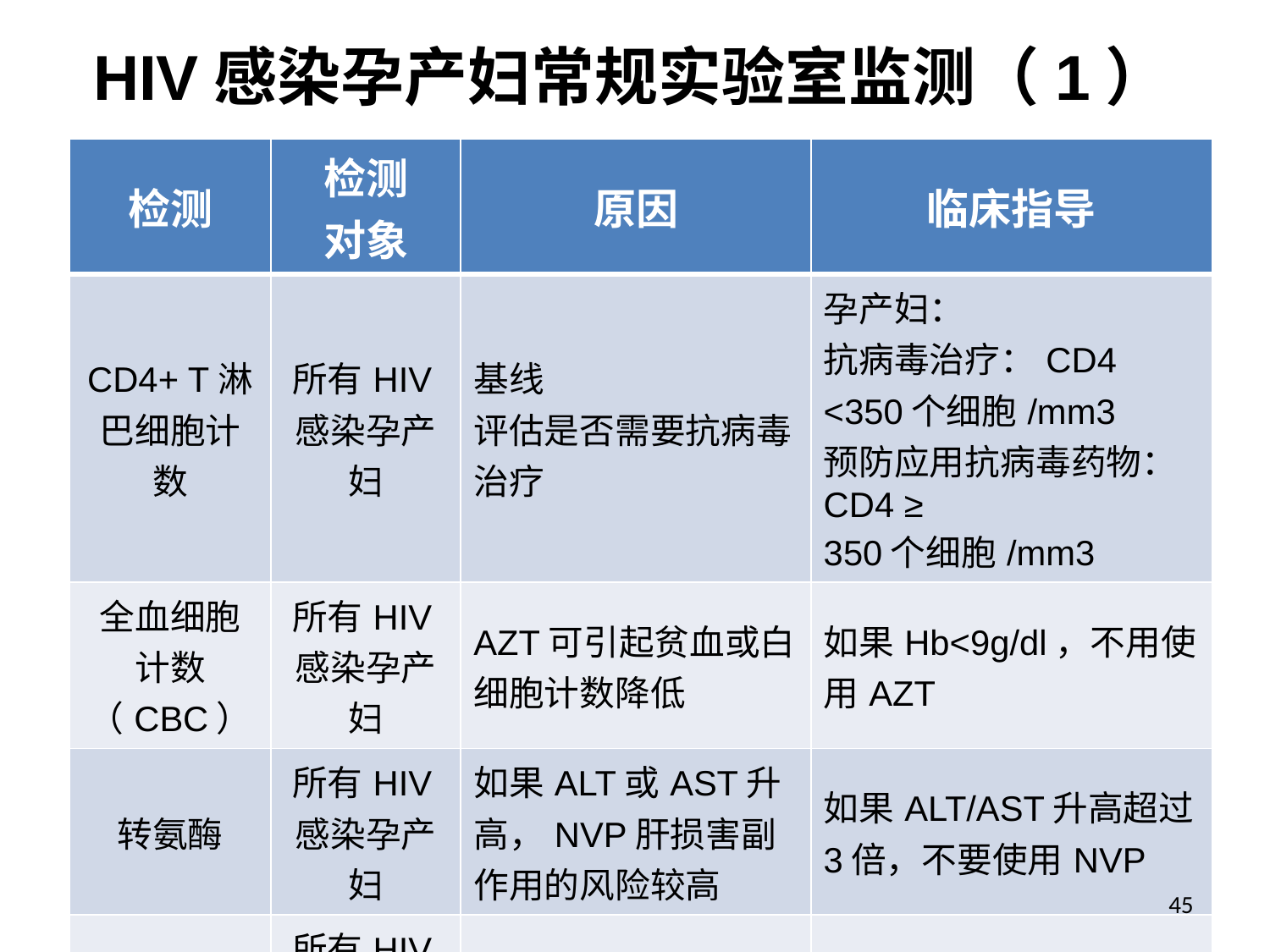

# HIV感染孕产妇常规实验室监测（1）
| 检测 | 检测 对象 | 原因 | 临床指导 |
| --- | --- | --- | --- |
| CD4+ T淋巴细胞计数 | 所有HIV感染孕产妇 | 基线 评估是否需要抗病毒治疗 | 孕产妇： 抗病毒治疗：CD4 <350个细胞/mm3 预防应用抗病毒药物：CD4 ≥ 350个细胞/mm3 |
| 全血细胞计数（CBC） | 所有HIV感染孕产妇 | AZT可引起贫血或白细胞计数降低 | 如果Hb<9g/dl，不用使用AZT |
| 转氨酶 | 所有HIV感染孕产妇 | 如果ALT或AST升高，NVP肝损害副作用的风险较高 | 如果ALT/AST升高超过3倍，不要使用NVP |
| 尿肌酐 | 所有HIV感染孕产妇 | 如果升高，需要调整抗病毒药物的剂量 | 需要参考各种抗病毒药物剂量说明 |
45